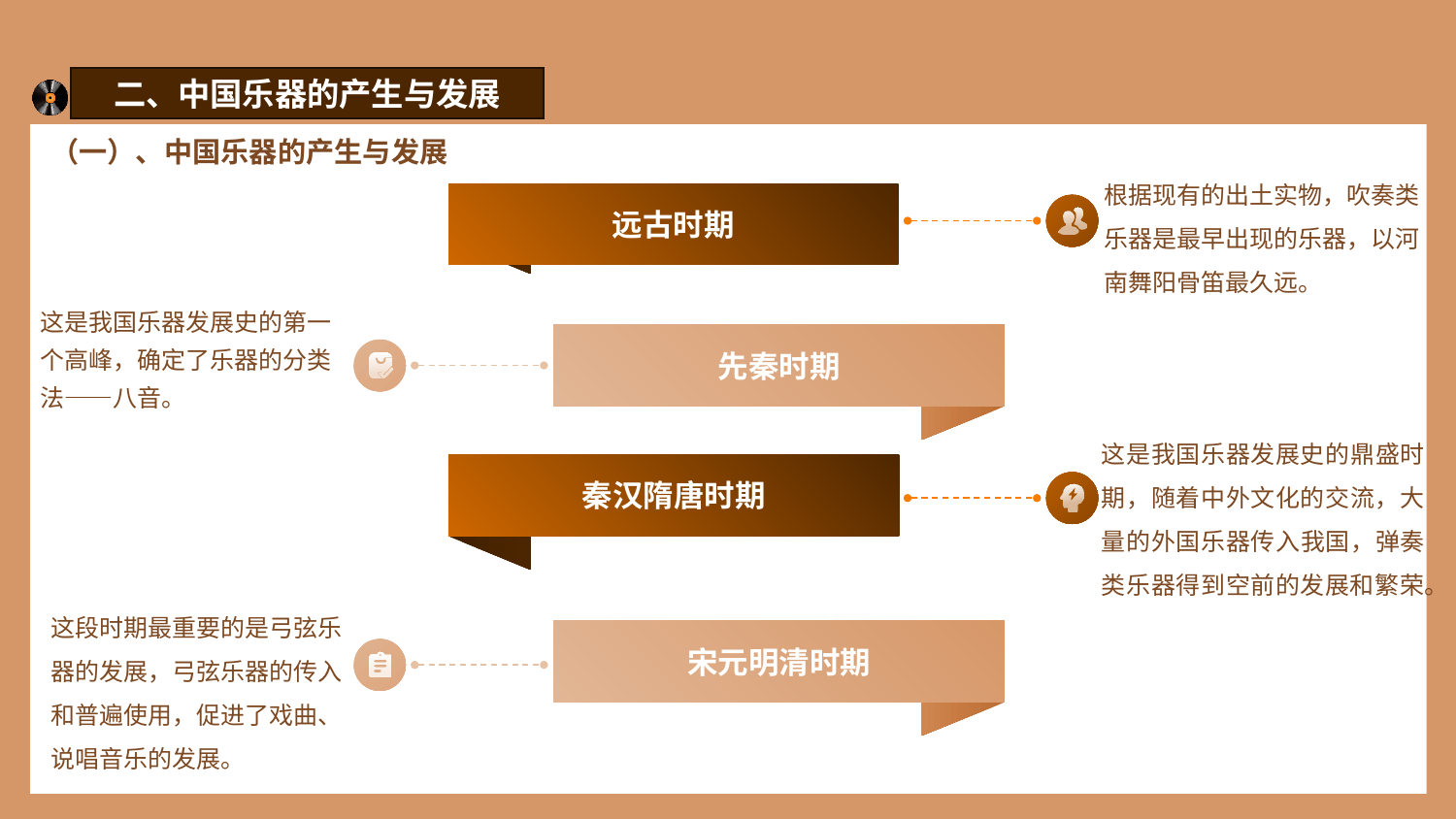

二、中国乐器的产生与发展
（一）、中国乐器的产生与发展

根据现有的出土实物，吹奏类乐器是最早出现的乐器，以河南舞阳骨笛最久远。
远古时期

这是我国乐器发展史的第一个高峰，确定了乐器的分类
法——八音。
先秦时期

这是我国乐器发展史的鼎盛时期，随着中外文化的交流，大量的外国乐器传入我国，弹奏类乐器得到空前的发展和繁荣。
秦汉隋唐时期

这段时期最重要的是弓弦乐器的发展，弓弦乐器的传入和普遍使用，促进了戏曲、说唱音乐的发展。
宋元明清时期